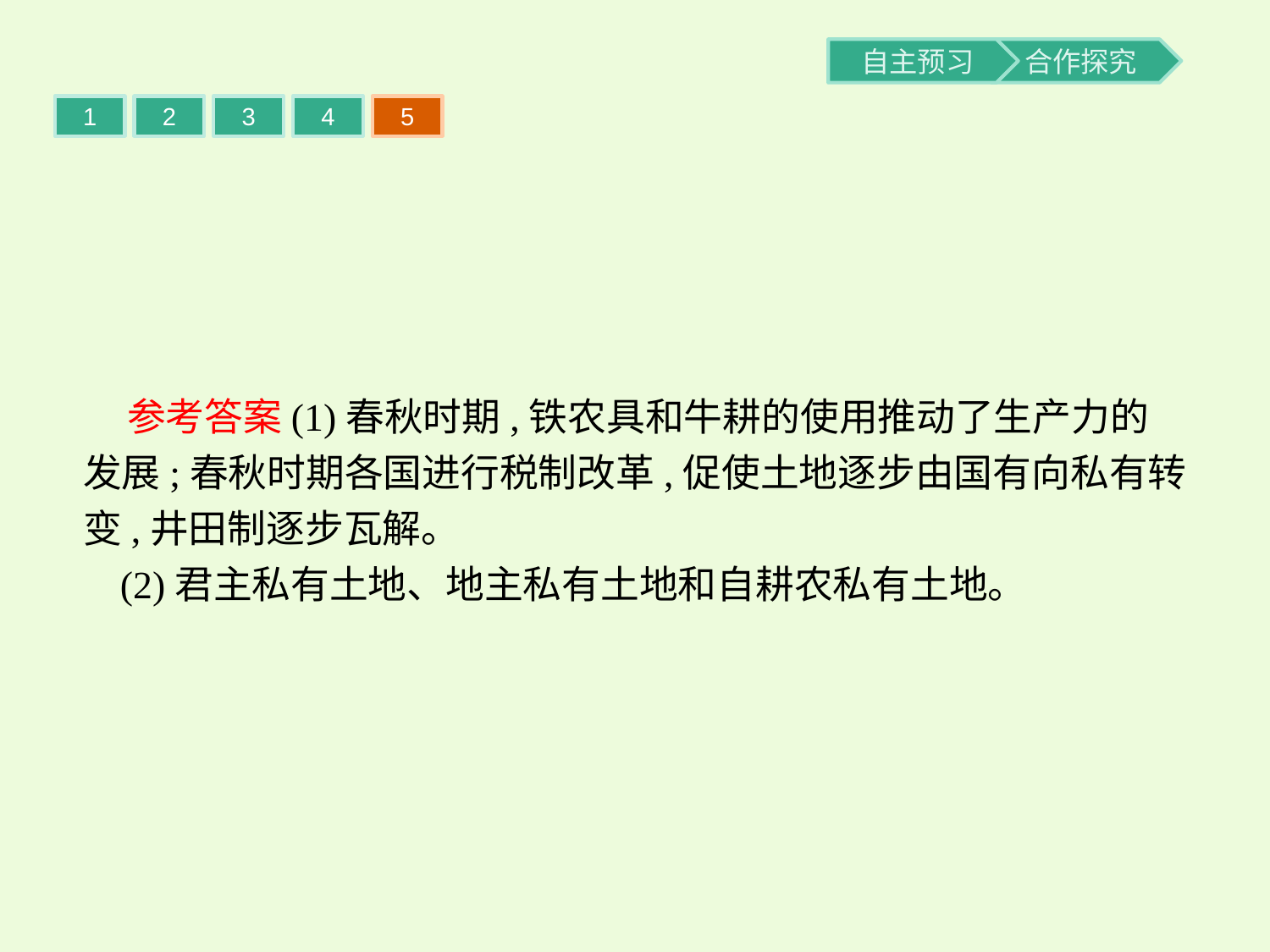

1
2
3
4
5
    参考答案(1)春秋时期,铁农具和牛耕的使用推动了生产力的发展;春秋时期各国进行税制改革,促使土地逐步由国有向私有转变,井田制逐步瓦解。
(2)君主私有土地、地主私有土地和自耕农私有土地。